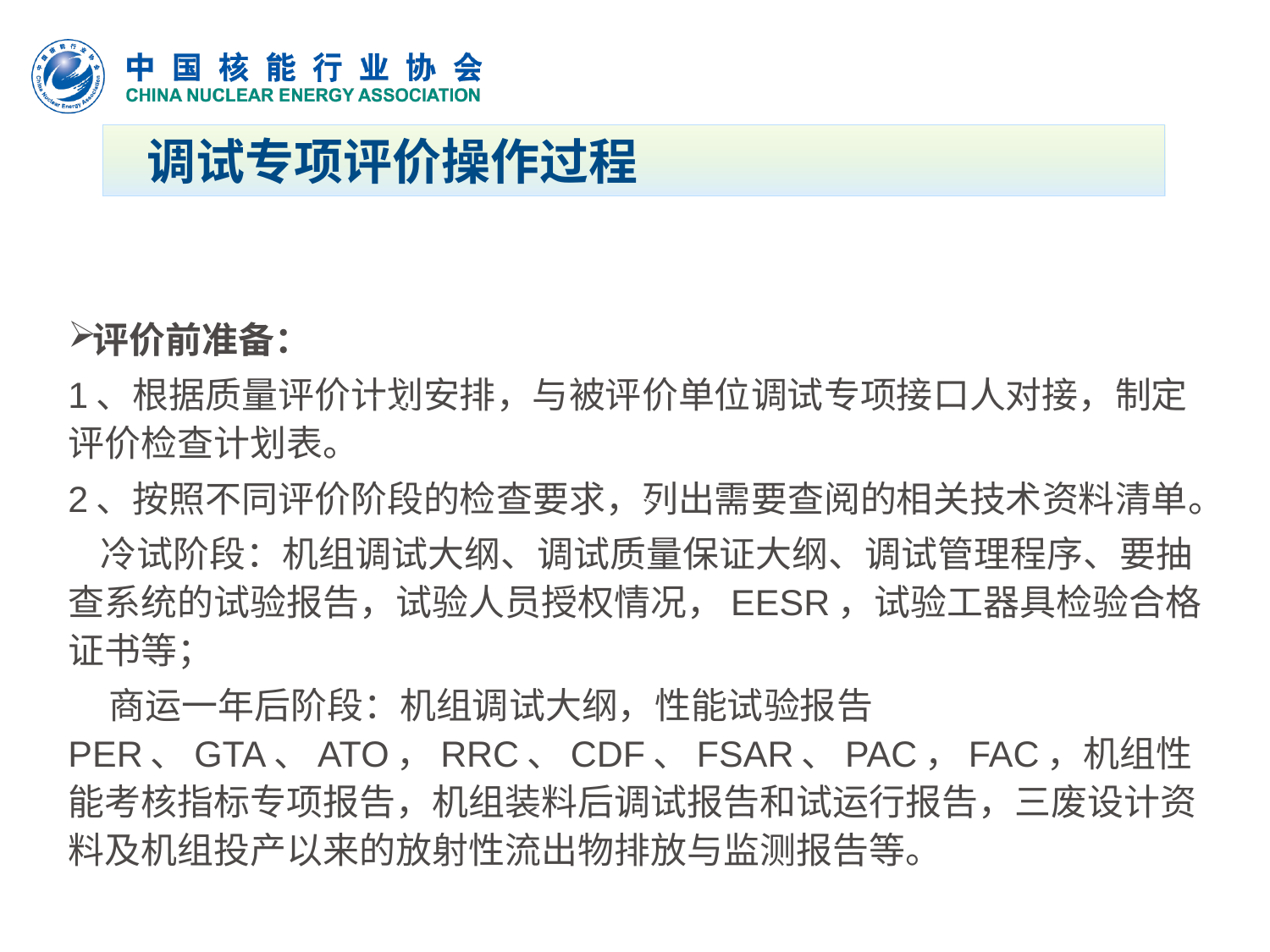

# 调试专项评价操作过程
评价前准备：
1、根据质量评价计划安排，与被评价单位调试专项接口人对接，制定评价检查计划表。
2、按照不同评价阶段的检查要求，列出需要查阅的相关技术资料清单。
   冷试阶段：机组调试大纲、调试质量保证大纲、调试管理程序、要抽查系统的试验报告，试验人员授权情况，EESR，试验工器具检验合格证书等；
    商运一年后阶段：机组调试大纲，性能试验报告PER、GTA、ATO，RRC、CDF、FSAR、PAC，FAC，机组性能考核指标专项报告，机组装料后调试报告和试运行报告，三废设计资料及机组投产以来的放射性流出物排放与监测报告等。